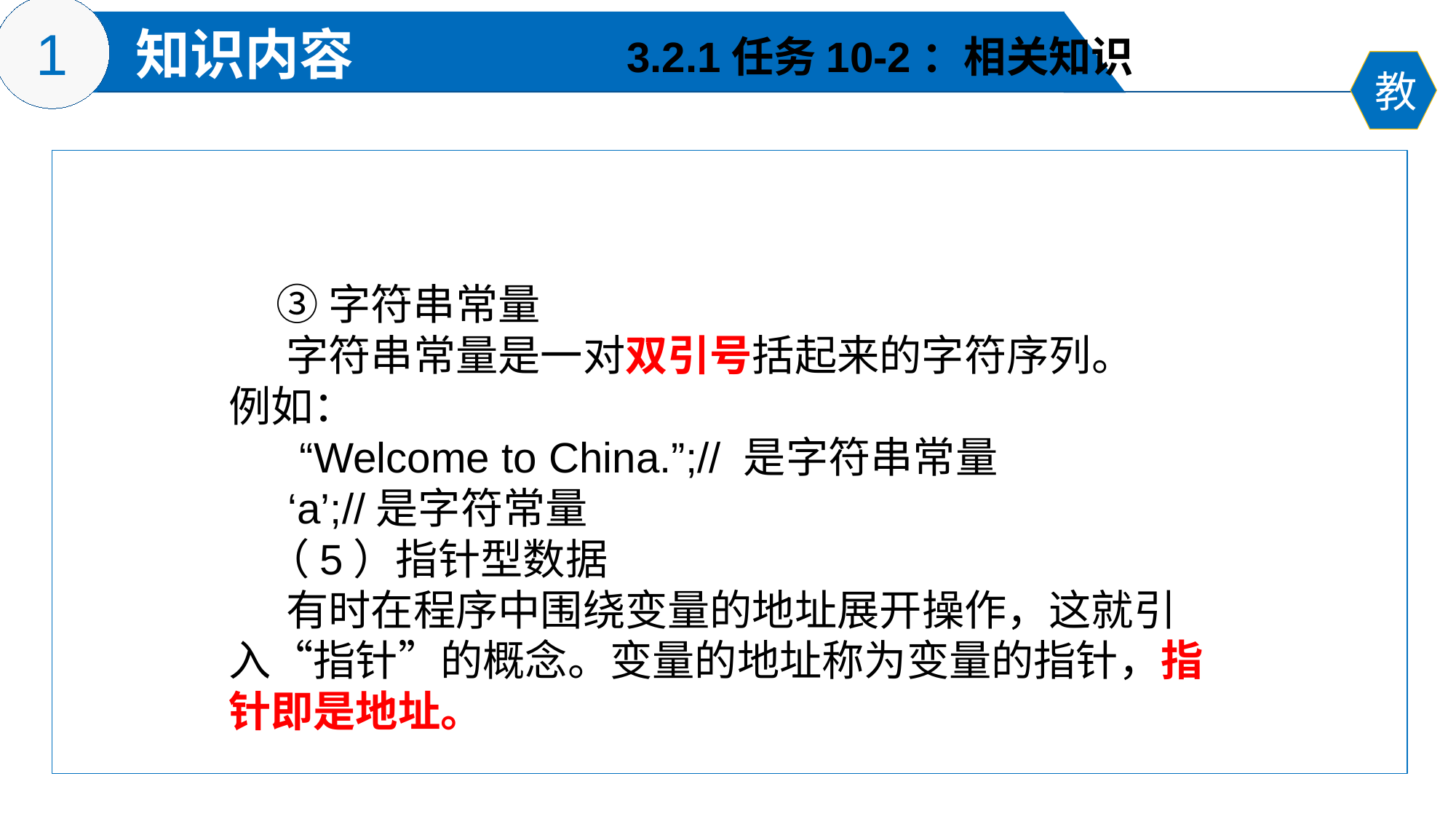

3.2.1任务10-2：相关知识

     ③字符串常量
     字符串常量是一对双引号括起来的字符序列。
例如：
      “Welcome to China.”;// 是字符串常量
     ‘a’;//是字符常量
   （5）指针型数据
     有时在程序中围绕变量的地址展开操作，这就引入“指针”的概念。变量的地址称为变量的指针，指针即是地址。